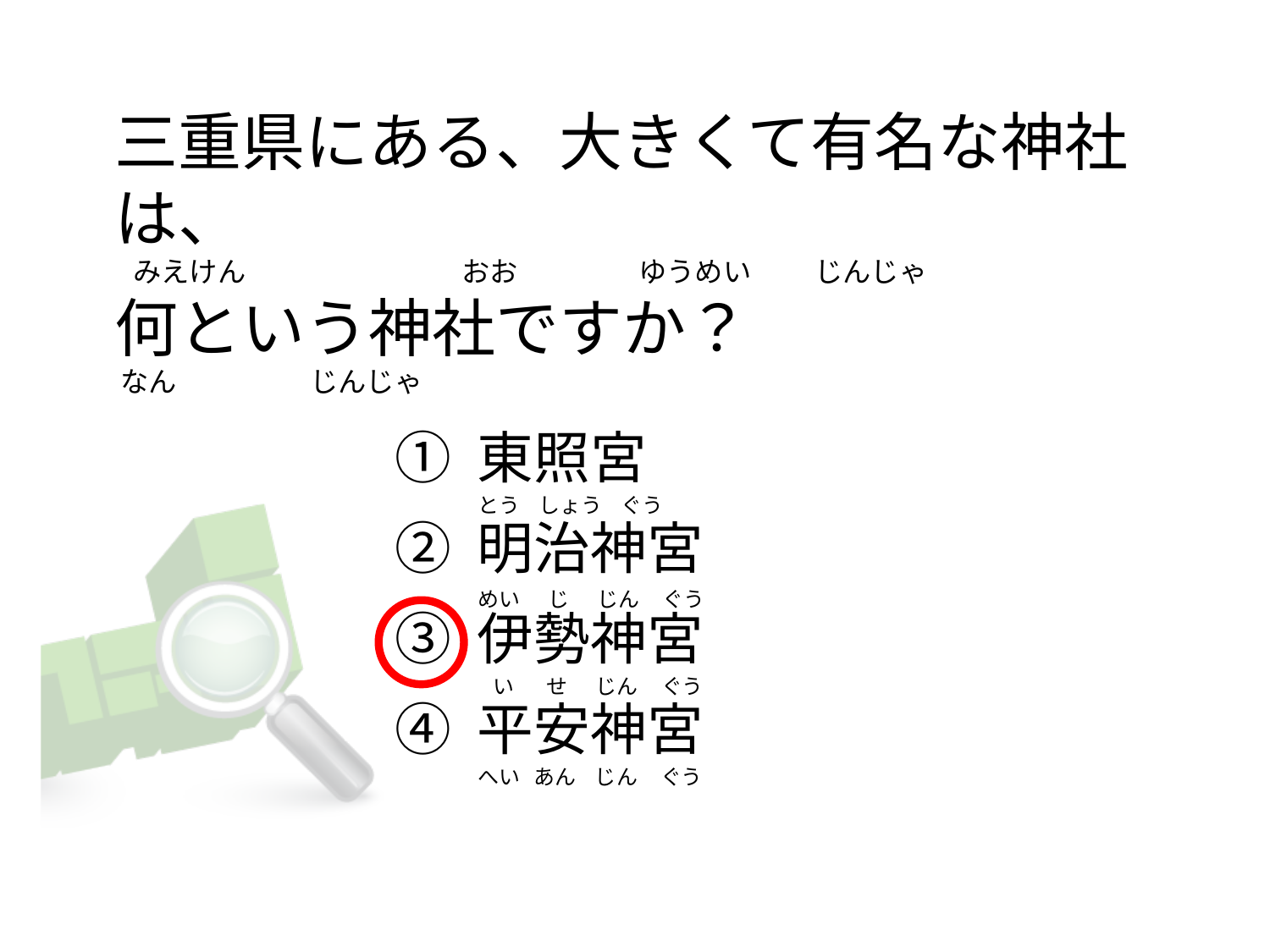

# 三重県にある、大きくて有名な神社は、    みえけん                                  おお                   ゆうめい          じんじゃ 何という神社ですか？      なん                     じんじゃ
① 東照宮
② 明治神宮
③ 伊勢神宮
④ 平安神宮
とう    しょう    ぐう
めい      じ      じん     ぐう

  い       せ      じん     ぐう
へい   あん    じん     ぐう